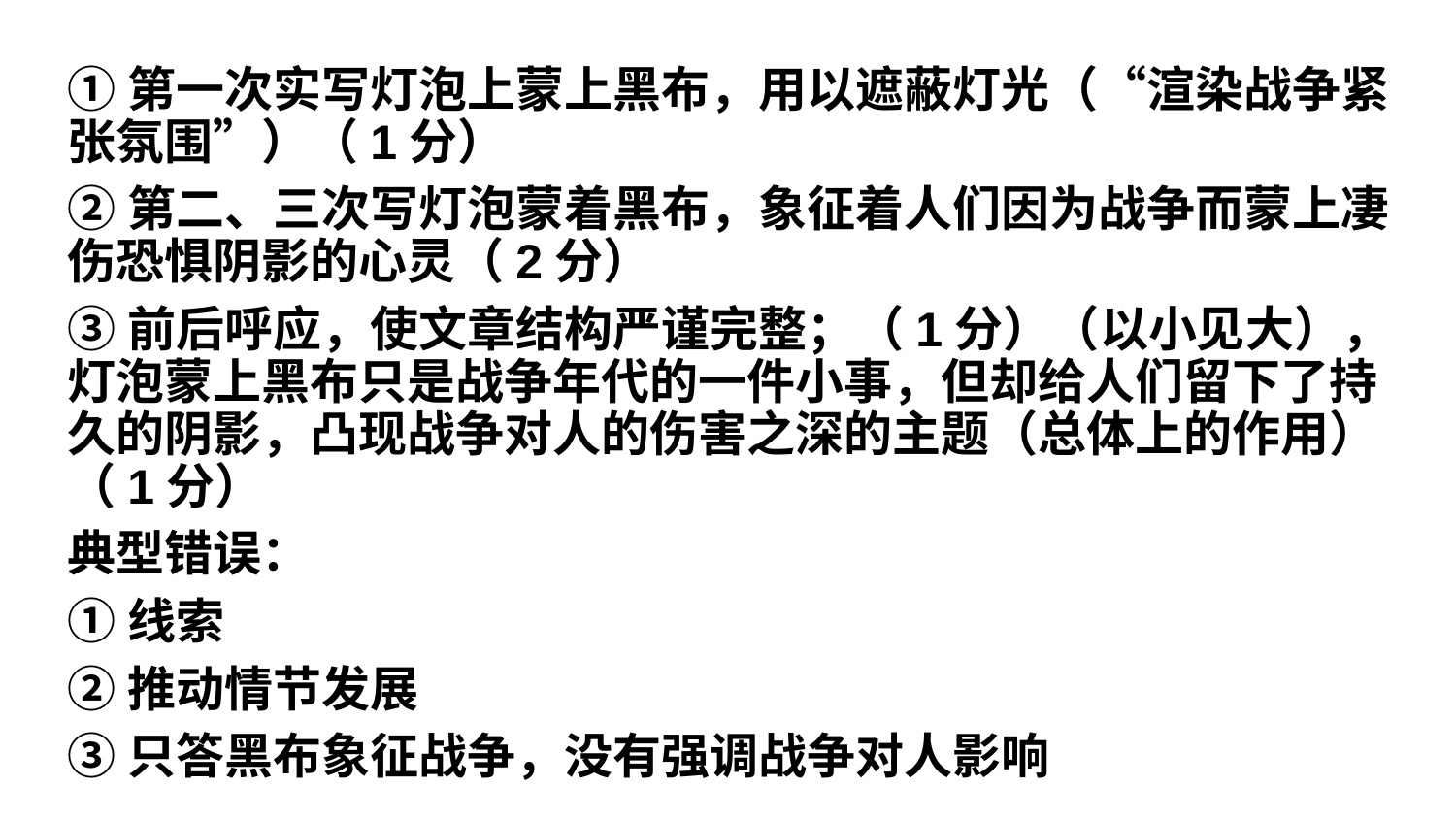

#
①第一次实写灯泡上蒙上黑布，用以遮蔽灯光（“渲染战争紧张氛围”）（1分）
②第二、三次写灯泡蒙着黑布，象征着人们因为战争而蒙上凄伤恐惧阴影的心灵（2分）
③前后呼应，使文章结构严谨完整；（1分）（以小见大），灯泡蒙上黑布只是战争年代的一件小事，但却给人们留下了持久的阴影，凸现战争对人的伤害之深的主题（总体上的作用）（1分）
典型错误：
①线索
②推动情节发展
③只答黑布象征战争，没有强调战争对人影响